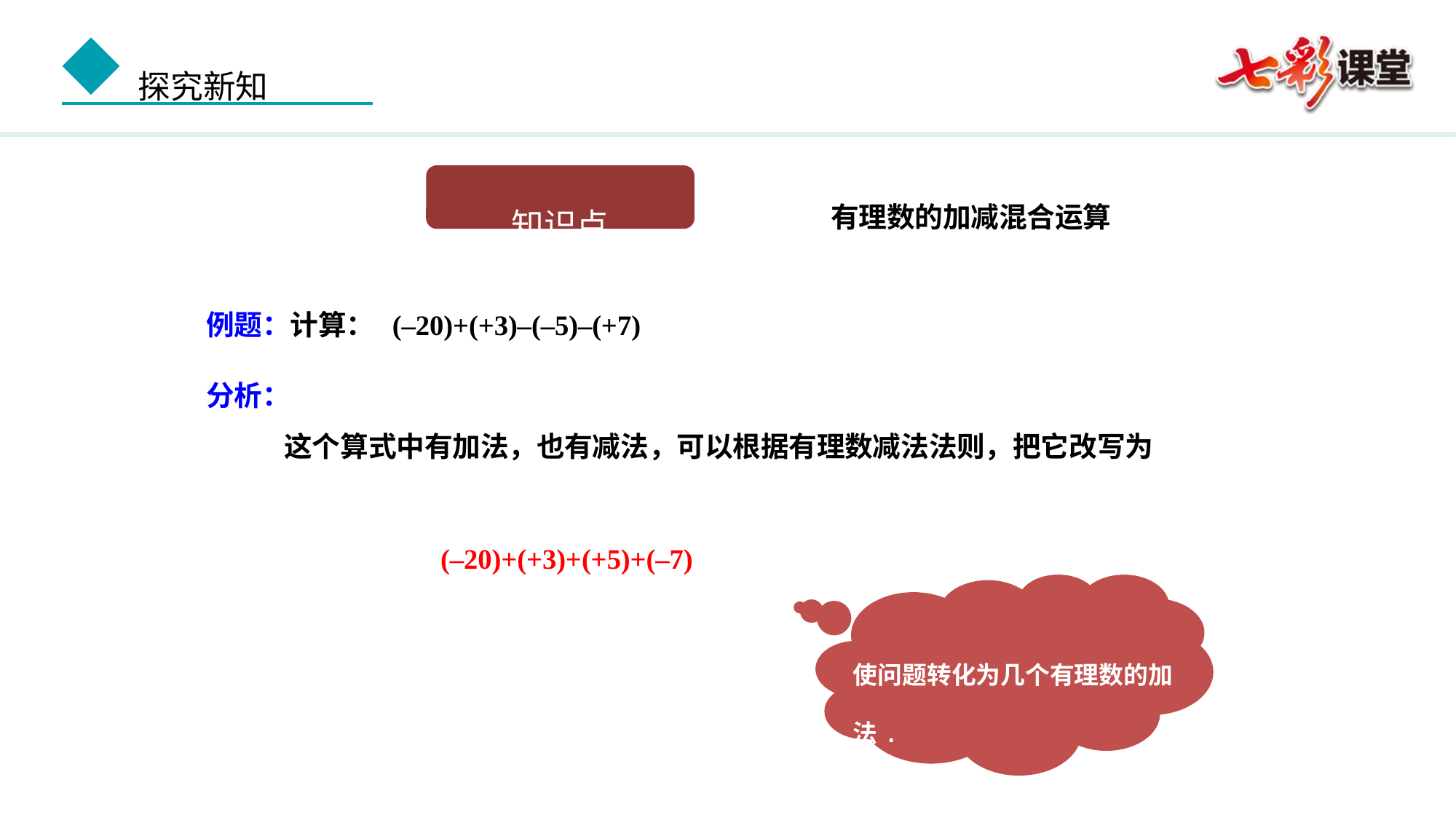

有理数的加减混合运算

知识点
例题：计算： (–20)+(+3)–(–5)–(+7)
               这个算式中有加法，也有减法，可以根据有理数减法法则，把它改写为
分析：
(–20)+(+3)+(+5)+(–7)

使问题转化为几个有理数的加法.